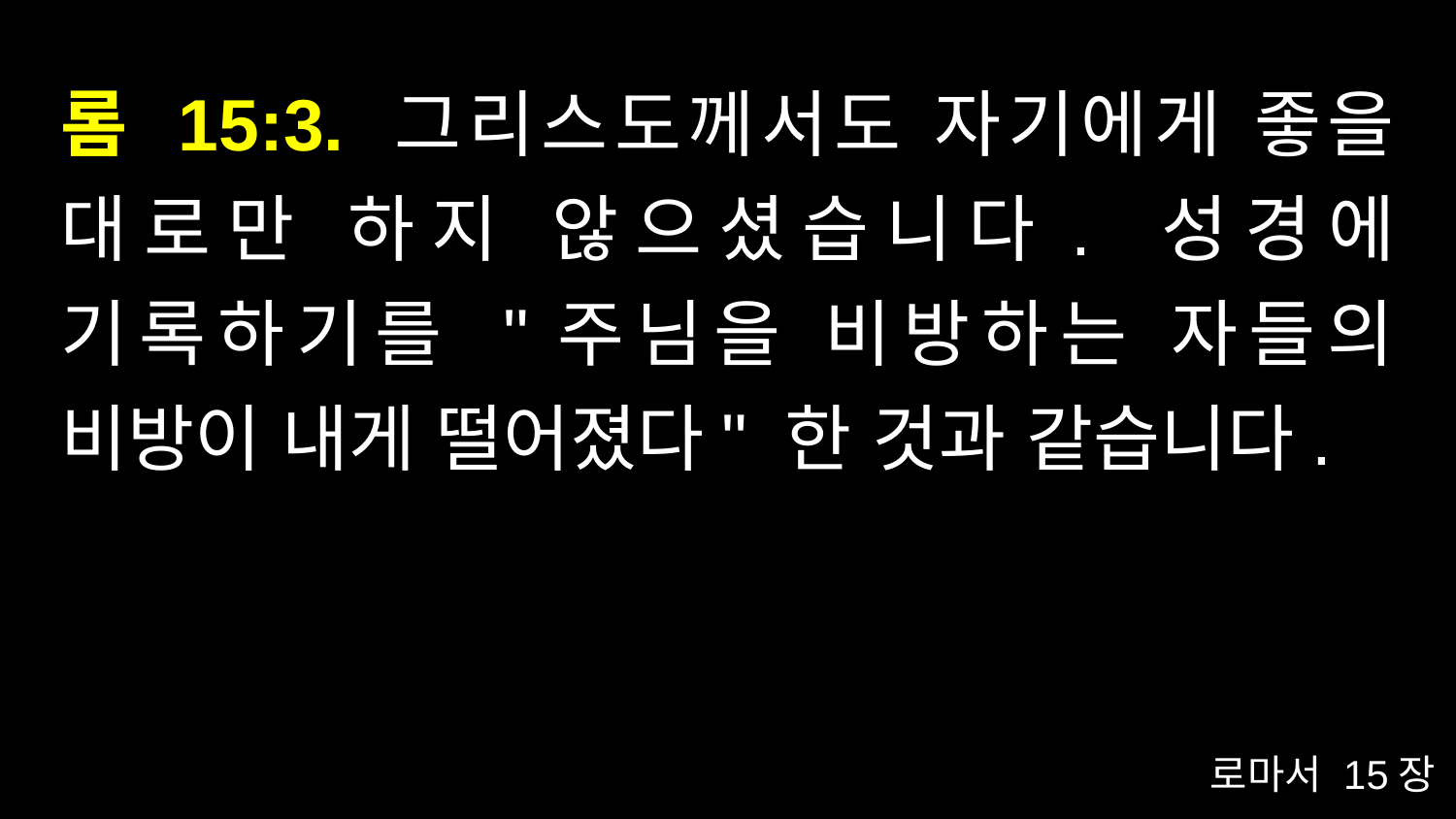

# 롬 15:3. 그리스도께서도 자기에게 좋을 대로만 하지 않으셨습니다. 성경에 기록하기를 "주님을 비방하는 자들의 비방이 내게 떨어졌다" 한 것과 같습니다.
로마서 15장